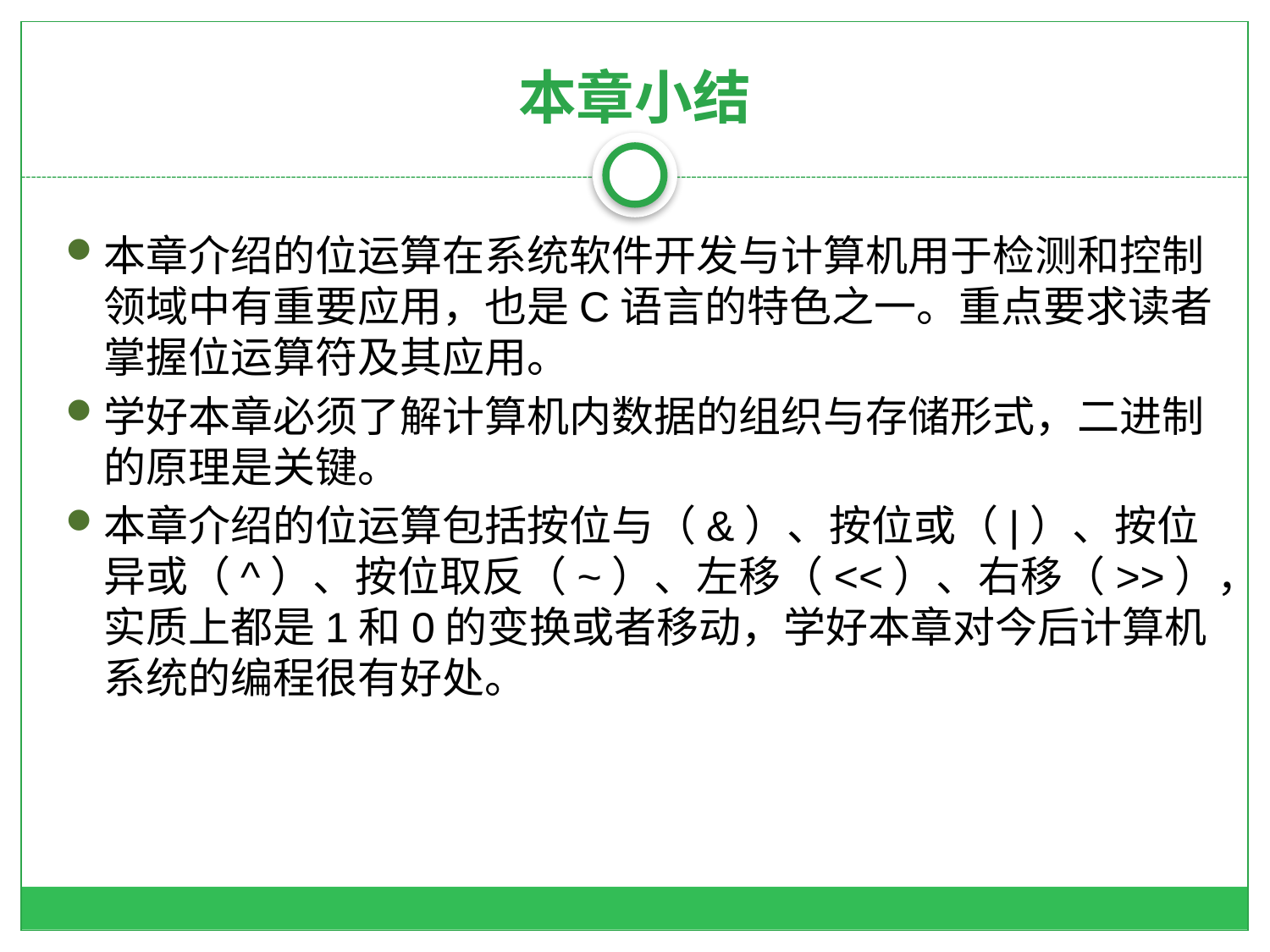

# 本章小结
本章介绍的位运算在系统软件开发与计算机用于检测和控制领域中有重要应用，也是C语言的特色之一。重点要求读者掌握位运算符及其应用。
学好本章必须了解计算机内数据的组织与存储形式，二进制的原理是关键。
本章介绍的位运算包括按位与（&）、按位或（|）、按位异或（^）、按位取反（~）、左移（<<）、右移（>>），实质上都是1和0的变换或者移动，学好本章对今后计算机系统的编程很有好处。